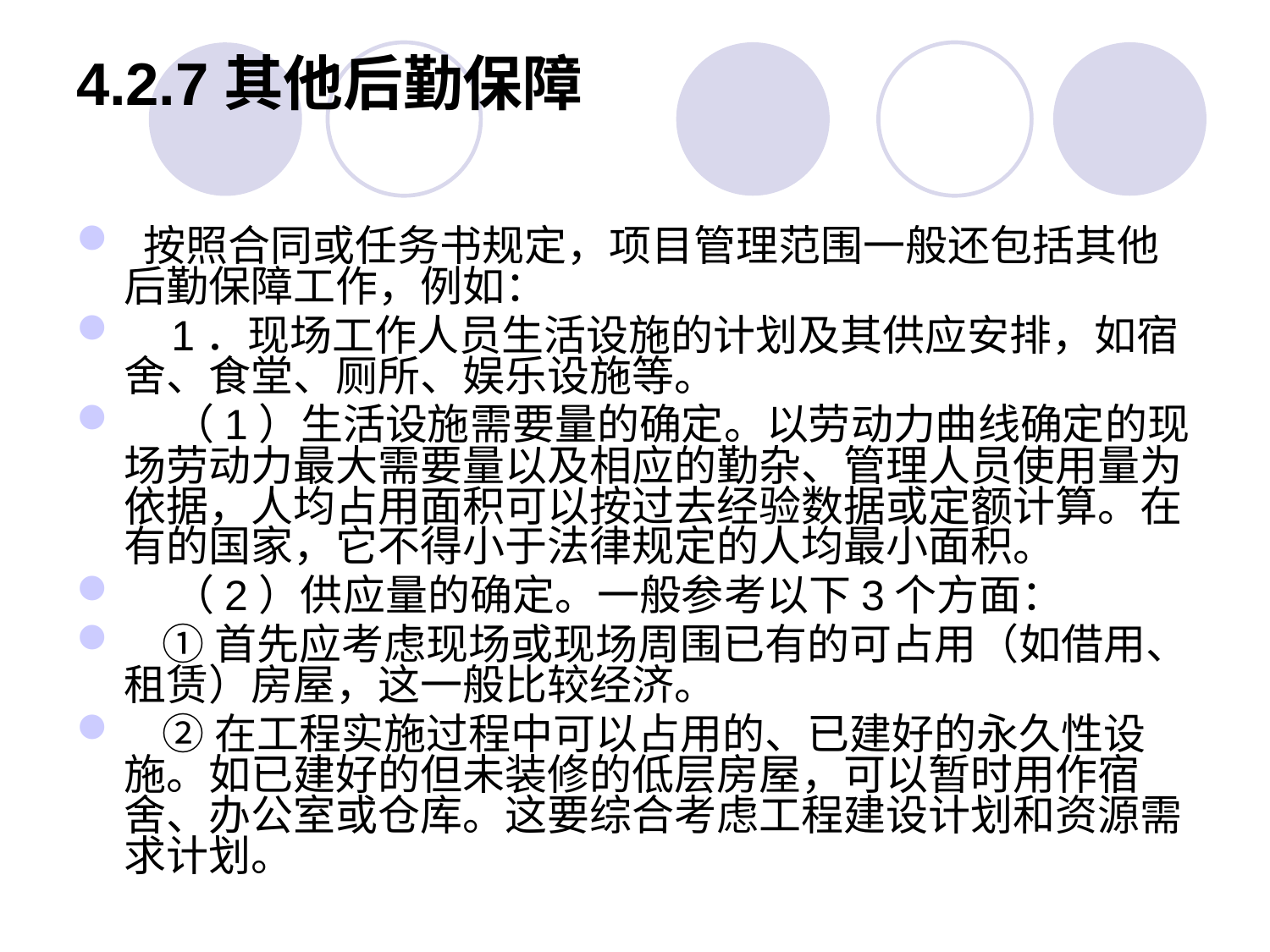

# 4.2.7其他后勤保障
 按照合同或任务书规定，项目管理范围一般还包括其他后勤保障工作，例如：
    1．现场工作人员生活设施的计划及其供应安排，如宿舍、食堂、厕所、娱乐设施等。
    （1）生活设施需要量的确定。以劳动力曲线确定的现场劳动力最大需要量以及相应的勤杂、管理人员使用量为依据，人均占用面积可以按过去经验数据或定额计算。在有的国家，它不得小于法律规定的人均最小面积。
    （2）供应量的确定。一般参考以下3个方面：
    ①首先应考虑现场或现场周围已有的可占用（如借用、租赁）房屋，这一般比较经济。
    ②在工程实施过程中可以占用的、已建好的永久性设施。如已建好的但未装修的低层房屋，可以暂时用作宿舍、办公室或仓库。这要综合考虑工程建设计划和资源需求计划。